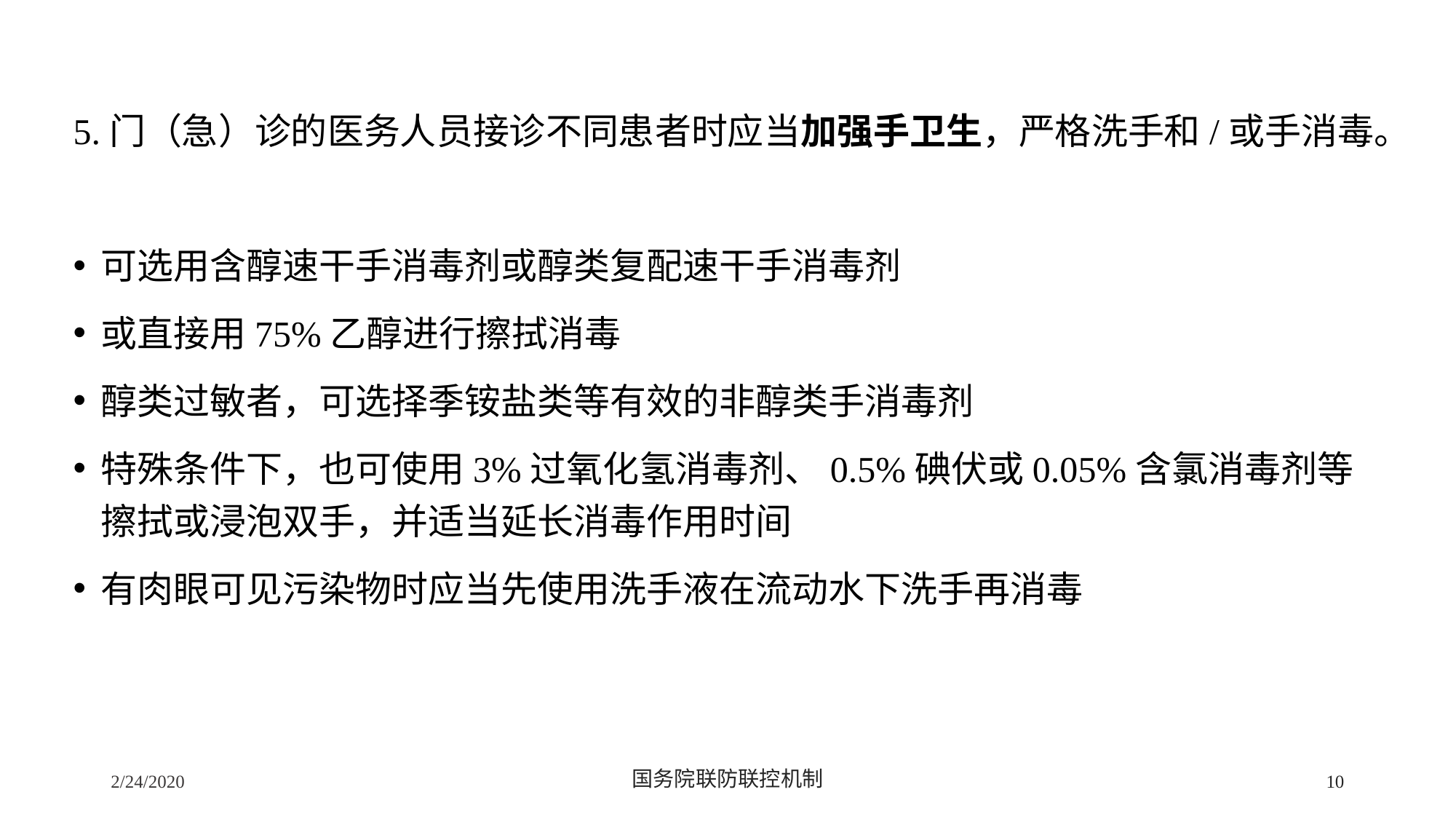

5.门（急）诊的医务人员接诊不同患者时应当加强手卫生，严格洗手和/或手消毒。

可选用含醇速干手消毒剂或醇类复配速干手消毒剂
或直接用75%乙醇进行擦拭消毒
醇类过敏者，可选择季铵盐类等有效的非醇类手消毒剂
特殊条件下，也可使用3%过氧化氢消毒剂、0.5%碘伏或0.05%含氯消毒剂等擦拭或浸泡双手，并适当延长消毒作用时间
有肉眼可见污染物时应当先使用洗手液在流动水下洗手再消毒

2/24/2020
国务院联防联控机制
10